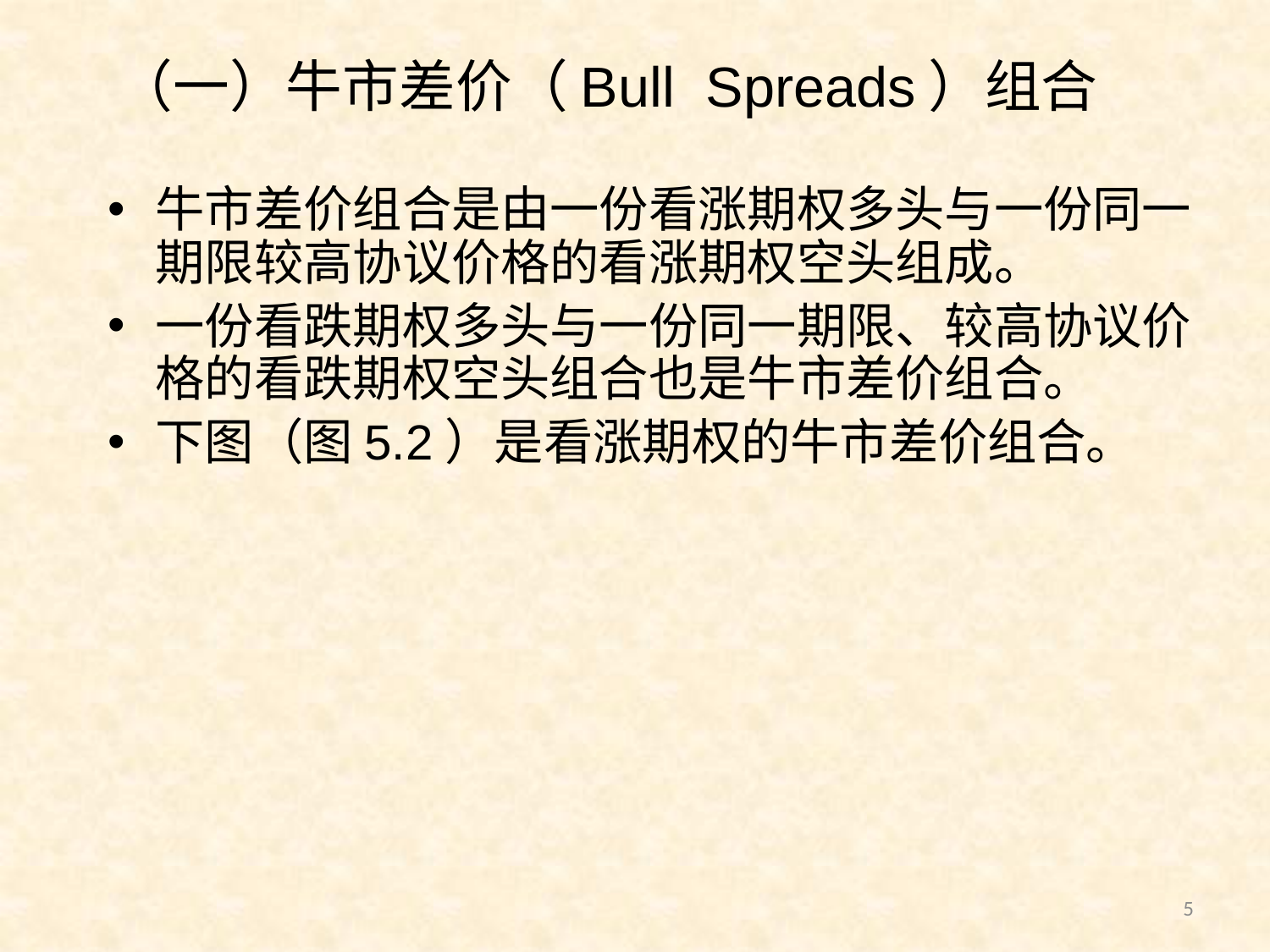

# （一）牛市差价（Bull  Spreads）组合
牛市差价组合是由一份看涨期权多头与一份同一期限较高协议价格的看涨期权空头组成。
一份看跌期权多头与一份同一期限、较高协议价格的看跌期权空头组合也是牛市差价组合。
下图（图5.2）是看涨期权的牛市差价组合。
5